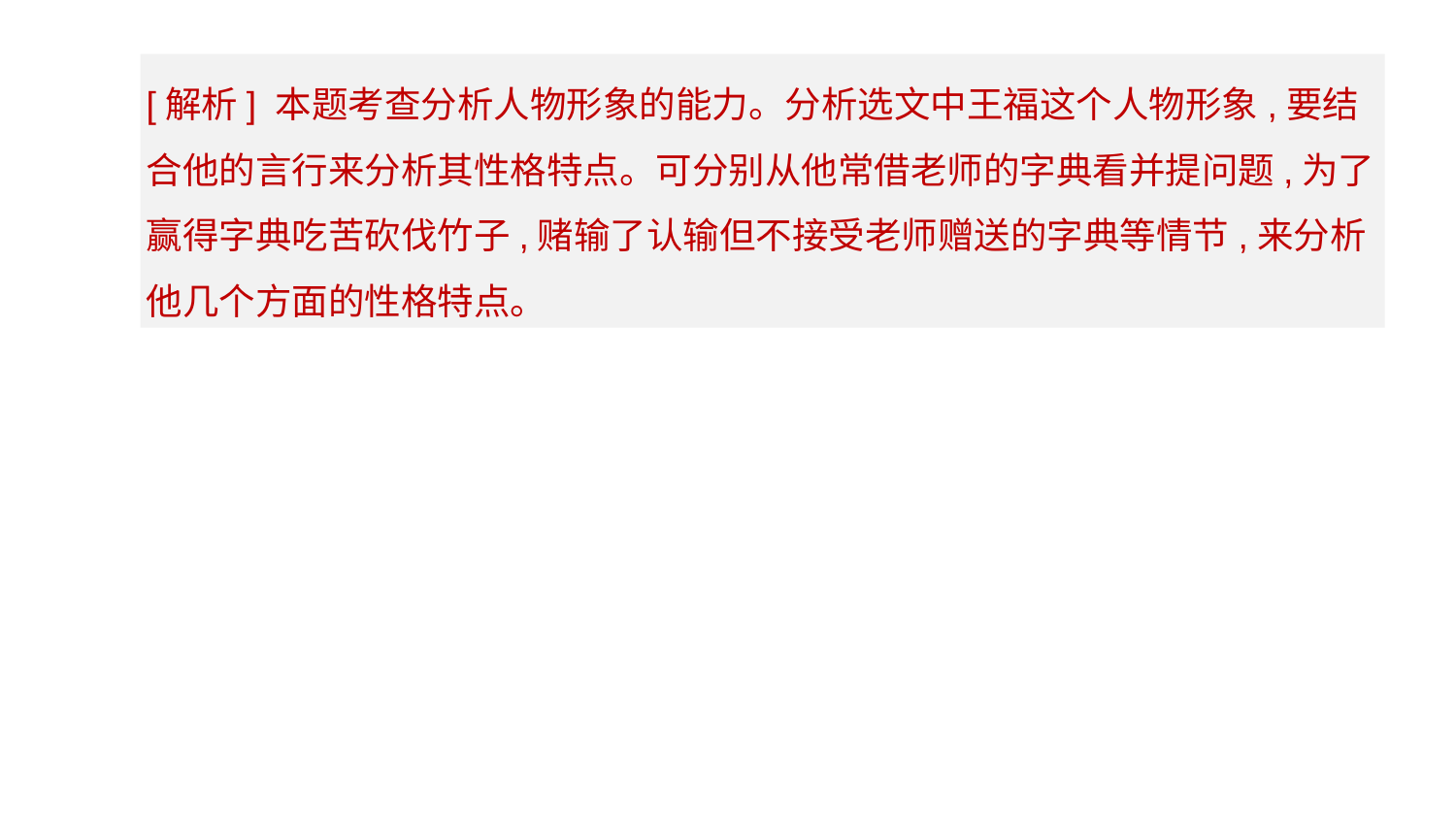

[解析] 本题考查分析人物形象的能力。分析选文中王福这个人物形象,要结合他的言行来分析其性格特点。可分别从他常借老师的字典看并提问题,为了赢得字典吃苦砍伐竹子,赌输了认输但不接受老师赠送的字典等情节,来分析他几个方面的性格特点。